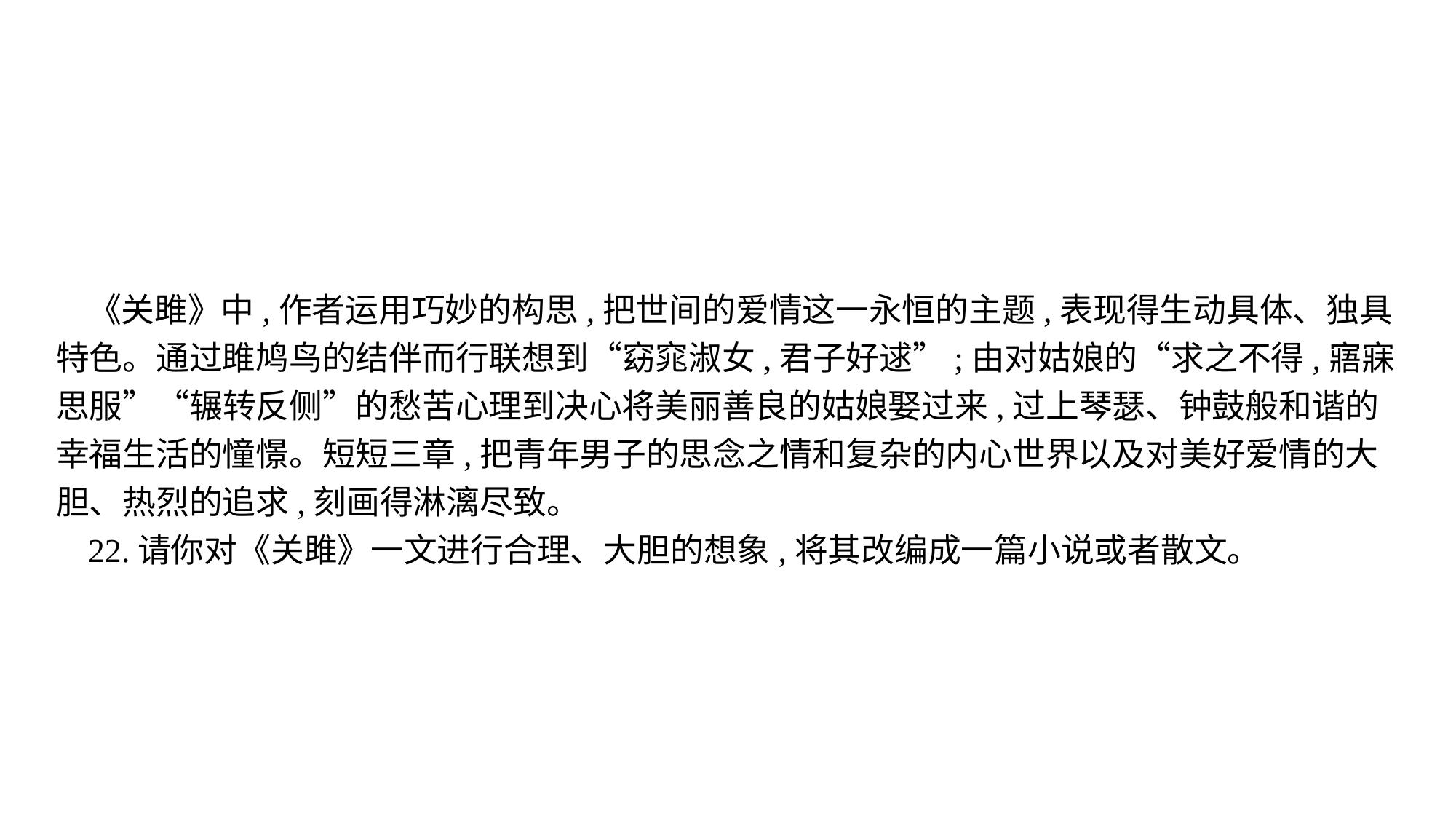

《关雎》中,作者运用巧妙的构思,把世间的爱情这一永恒的主题,表现得生动具体、独具特色。通过雎鸠鸟的结伴而行联想到“窈窕淑女,君子好逑”;由对姑娘的“求之不得,寤寐思服”“辗转反侧”的愁苦心理到决心将美丽善良的姑娘娶过来,过上琴瑟、钟鼓般和谐的幸福生活的憧憬。短短三章,把青年男子的思念之情和复杂的内心世界以及对美好爱情的大胆、热烈的追求,刻画得淋漓尽致。
22.请你对《关雎》一文进行合理、大胆的想象,将其改编成一篇小说或者散文。